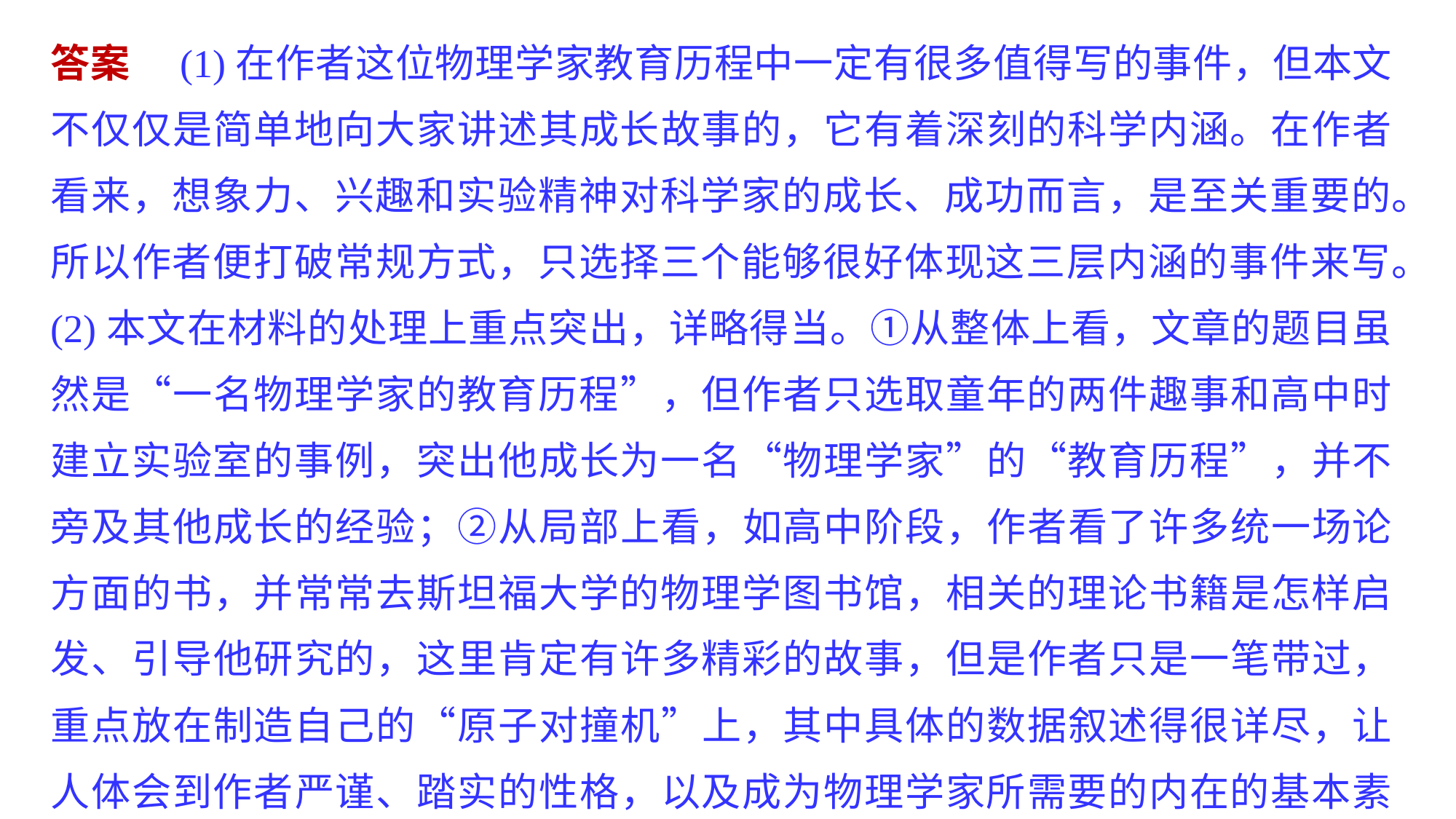

答案　(1)在作者这位物理学家教育历程中一定有很多值得写的事件，但本文不仅仅是简单地向大家讲述其成长故事的，它有着深刻的科学内涵。在作者看来，想象力、兴趣和实验精神对科学家的成长、成功而言，是至关重要的。所以作者便打破常规方式，只选择三个能够很好体现这三层内涵的事件来写。
(2)本文在材料的处理上重点突出，详略得当。①从整体上看，文章的题目虽然是“一名物理学家的教育历程”，但作者只选取童年的两件趣事和高中时建立实验室的事例，突出他成长为一名“物理学家”的“教育历程”，并不旁及其他成长的经验；②从局部上看，如高中阶段，作者看了许多统一场论方面的书，并常常去斯坦福大学的物理学图书馆，相关的理论书籍是怎样启发、引导他研究的，这里肯定有许多精彩的故事，但是作者只是一笔带过，重点放在制造自己的“原子对撞机”上，其中具体的数据叙述得很详尽，让人体会到作者严谨、踏实的性格，以及成为物理学家所需要的内在的基本素质。